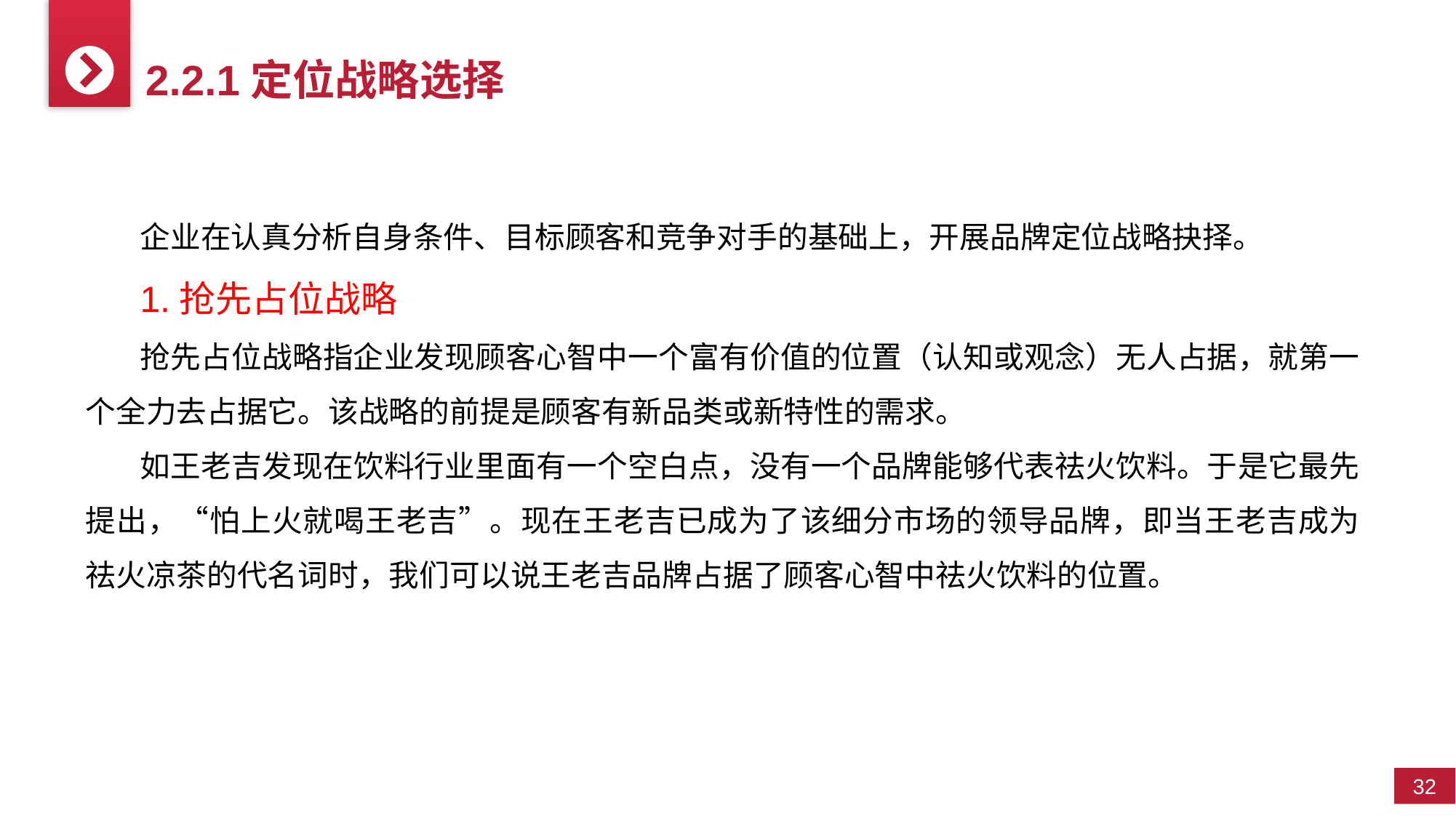

2.2.1定位战略选择
企业在认真分析自身条件、目标顾客和竞争对手的基础上，开展品牌定位战略抉择。
1.抢先占位战略
抢先占位战略指企业发现顾客心智中一个富有价值的位置（认知或观念）无人占据，就第一个全力去占据它。该战略的前提是顾客有新品类或新特性的需求。
如王老吉发现在饮料行业里面有一个空白点，没有一个品牌能够代表祛火饮料。于是它最先提出，“怕上火就喝王老吉”。现在王老吉已成为了该细分市场的领导品牌，即当王老吉成为祛火凉茶的代名词时，我们可以说王老吉品牌占据了顾客心智中祛火饮料的位置。